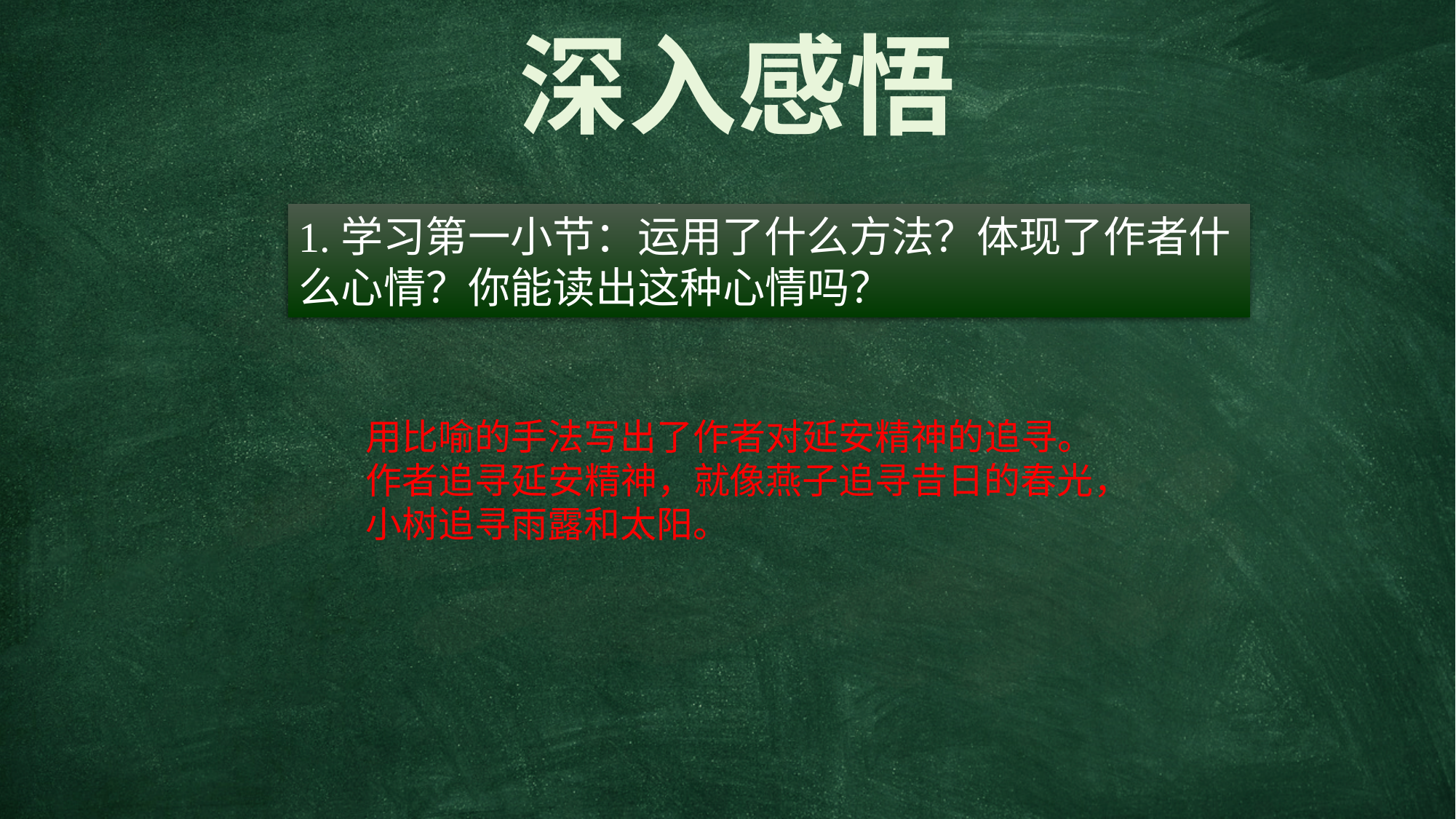

深入感悟
1.学习第一小节：运用了什么方法？体现了作者什么心情？你能读出这种心情吗？
用比喻的手法写出了作者对延安精神的追寻。作者追寻延安精神，就像燕子追寻昔日的春光，小树追寻雨露和太阳。